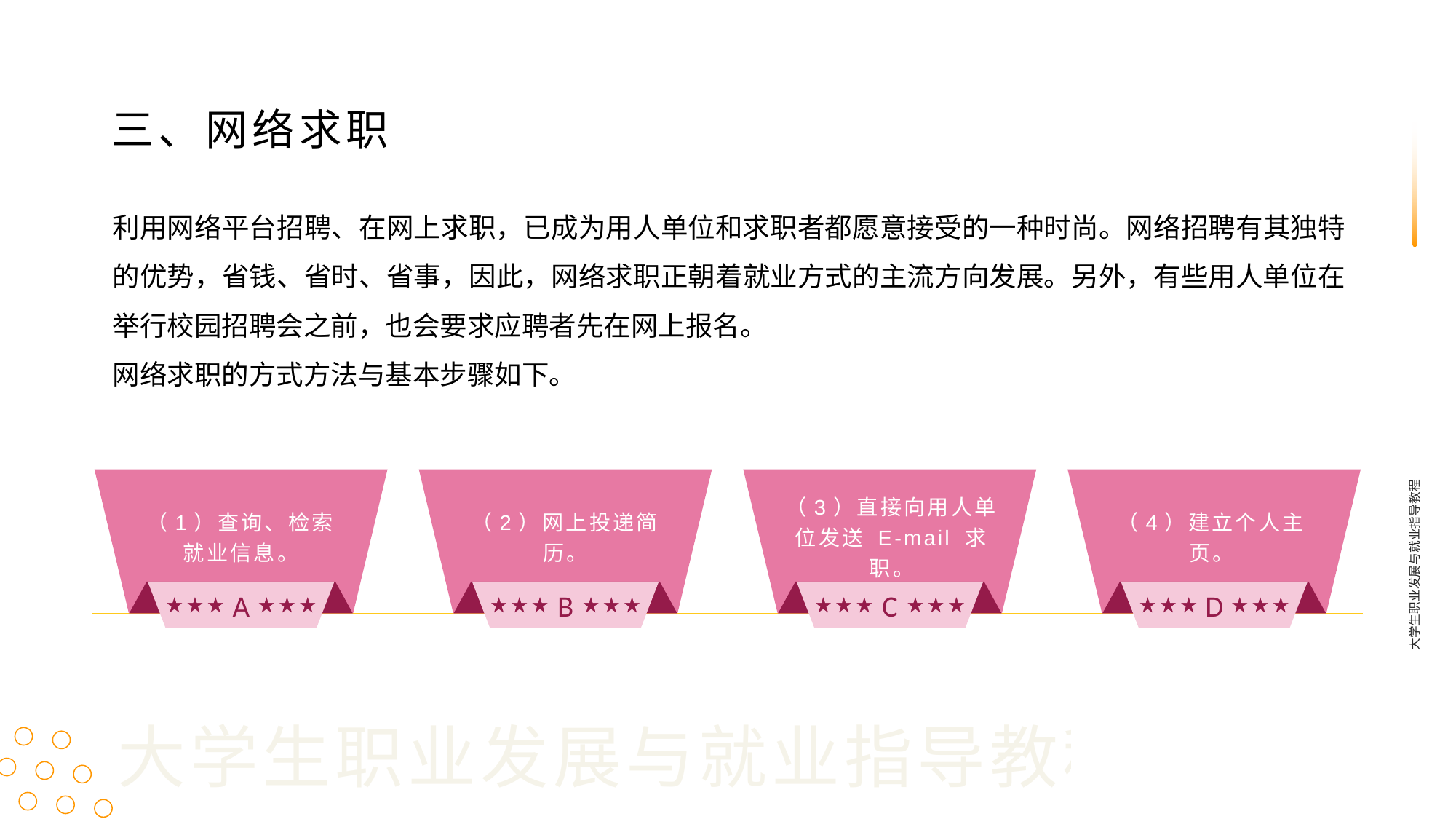

三、网络求职

利用网络平台招聘、在网上求职，已成为用人单位和求职者都愿意接受的一种时尚。网络招聘有其独特的优势，省钱、省时、省事，因此，网络求职正朝着就业方式的主流方向发展。另外，有些用人单位在举行校园招聘会之前，也会要求应聘者先在网上报名。
网络求职的方式方法与基本步骤如下。

A

B

C

D
大学生职业发展与就业指导教程
（3）直接向用人单位发送 E-mail 求职。
（1）查询、检索就业信息。
（2）网上投递简历。
（4）建立个人主页。

大学生职业发展与就业指导教程